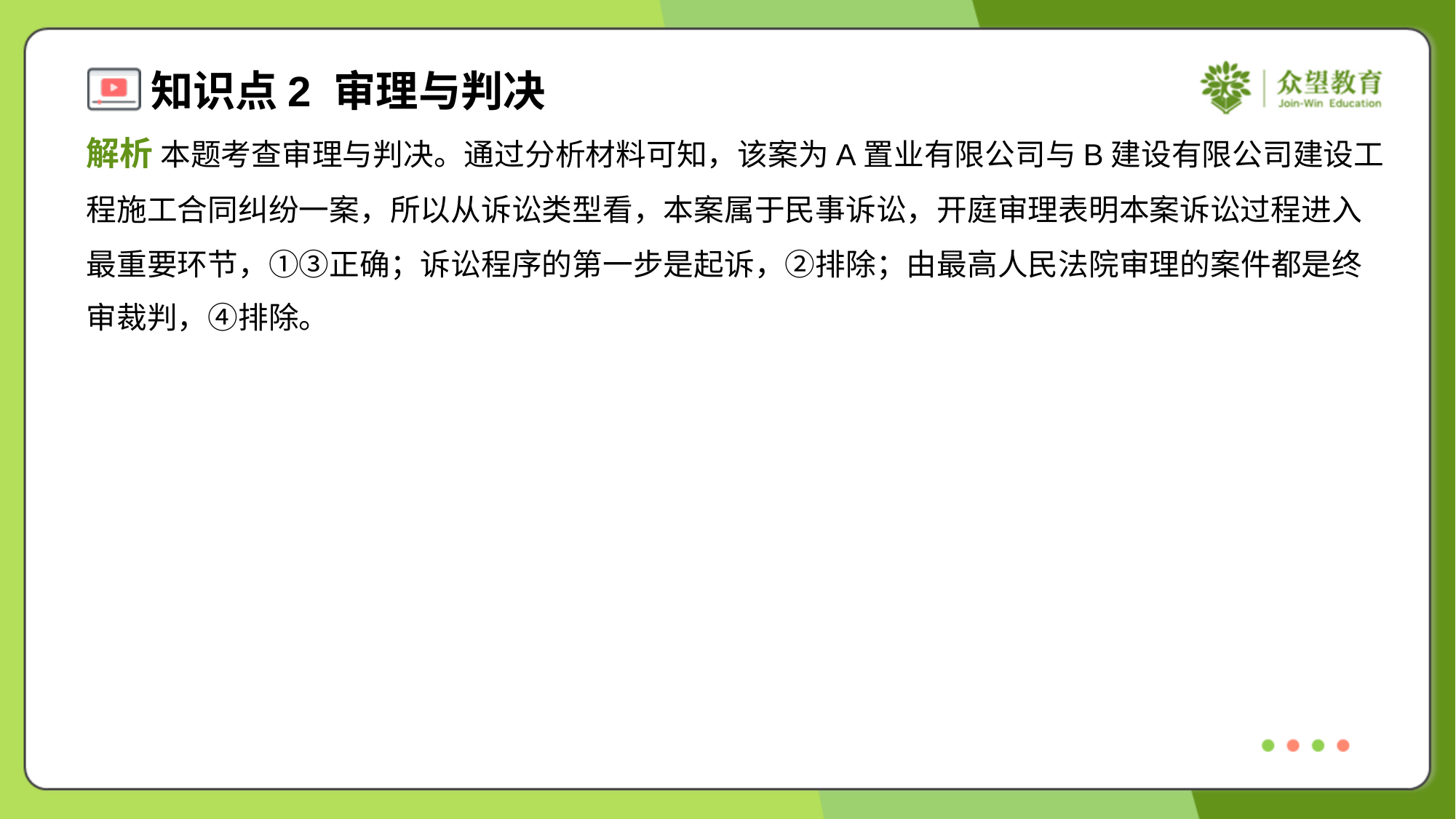

解析 本题考查审理与判决。通过分析材料可知，该案为A置业有限公司与B建设有限公司建设工
程施工合同纠纷一案，所以从诉讼类型看，本案属于民事诉讼，开庭审理表明本案诉讼过程进入
最重要环节，①③正确；诉讼程序的第一步是起诉，②排除；由最高人民法院审理的案件都是终
审裁判，④排除。